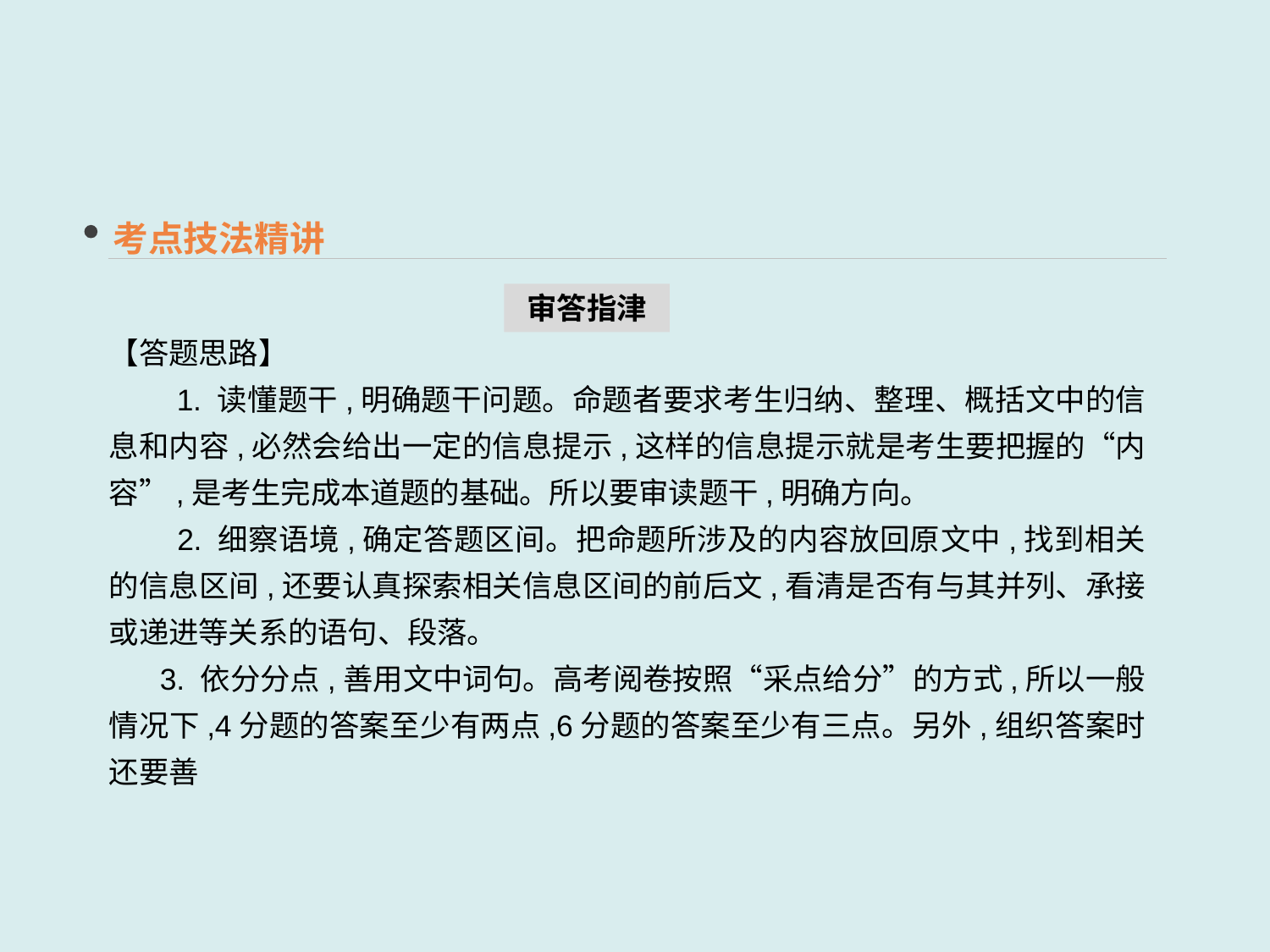

考点技法精讲

【答题思路】
　　1. 读懂题干,明确题干问题。命题者要求考生归纳、整理、概括文中的信息和内容,必然会给出一定的信息提示,这样的信息提示就是考生要把握的“内容”,是考生完成本道题的基础。所以要审读题干,明确方向。
　　2. 细察语境,确定答题区间。把命题所涉及的内容放回原文中,找到相关的信息区间,还要认真探索相关信息区间的前后文,看清是否有与其并列、承接或递进等关系的语句、段落。
      3. 依分分点,善用文中词句。高考阅卷按照“采点给分”的方式,所以一般情况下,4分题的答案至少有两点,6分题的答案至少有三点。另外,组织答案时还要善
审答指津